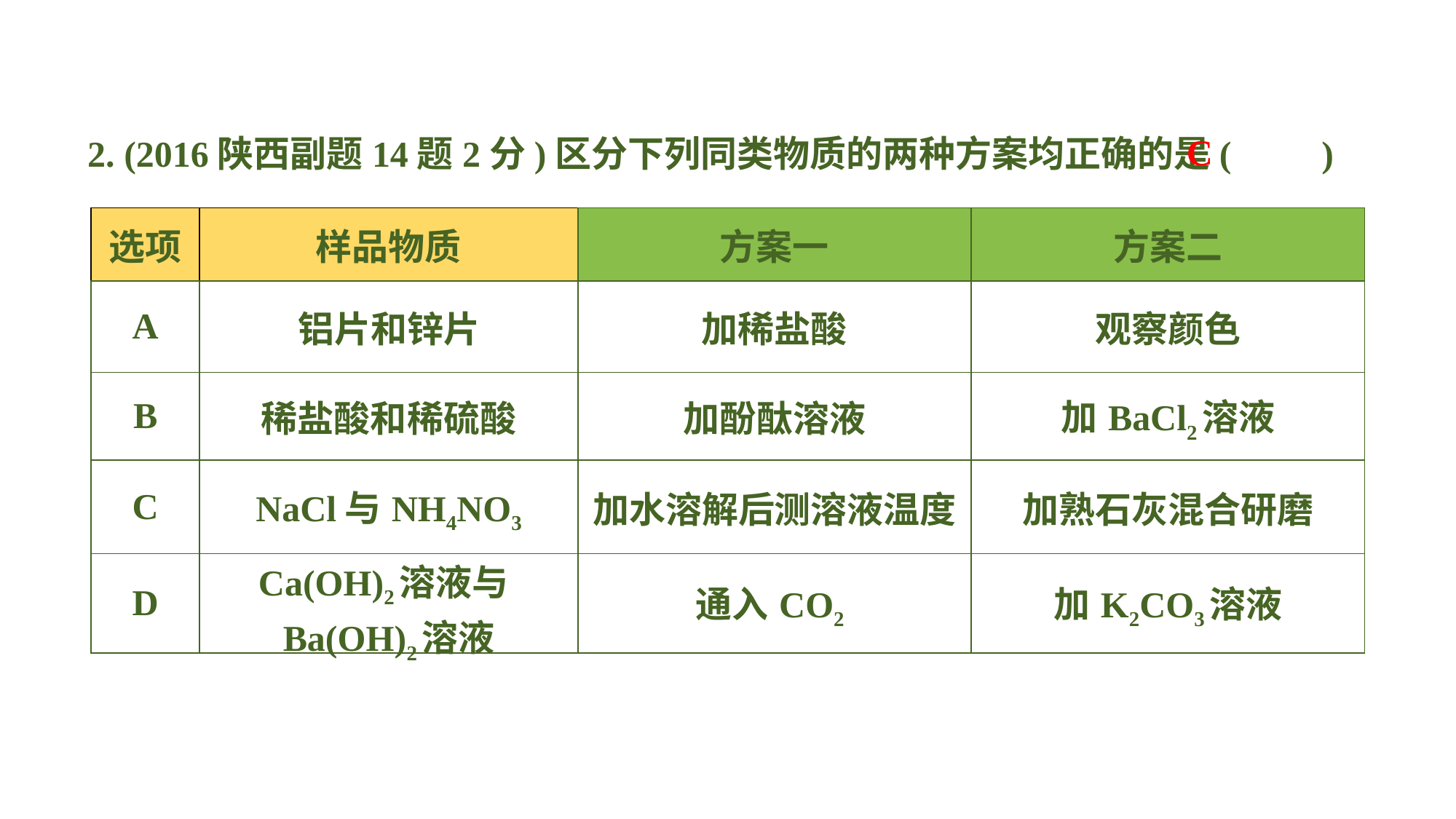

2. (2016陕西副题14题2分)区分下列同类物质的两种方案均正确的是(　　)
C
| 选项 | 样品物质 | 方案一 | 方案二 |
| --- | --- | --- | --- |
| A | 铝片和锌片 | 加稀盐酸 | 观察颜色 |
| B | 稀盐酸和稀硫酸 | 加酚酞溶液 | 加BaCl2溶液 |
| C | NaCl与NH4NO3 | 加水溶解后测溶液温度 | 加熟石灰混合研磨 |
| D | Ca(OH)2溶液与Ba(OH)2溶液 | 通入CO2 | 加K2CO3溶液 |